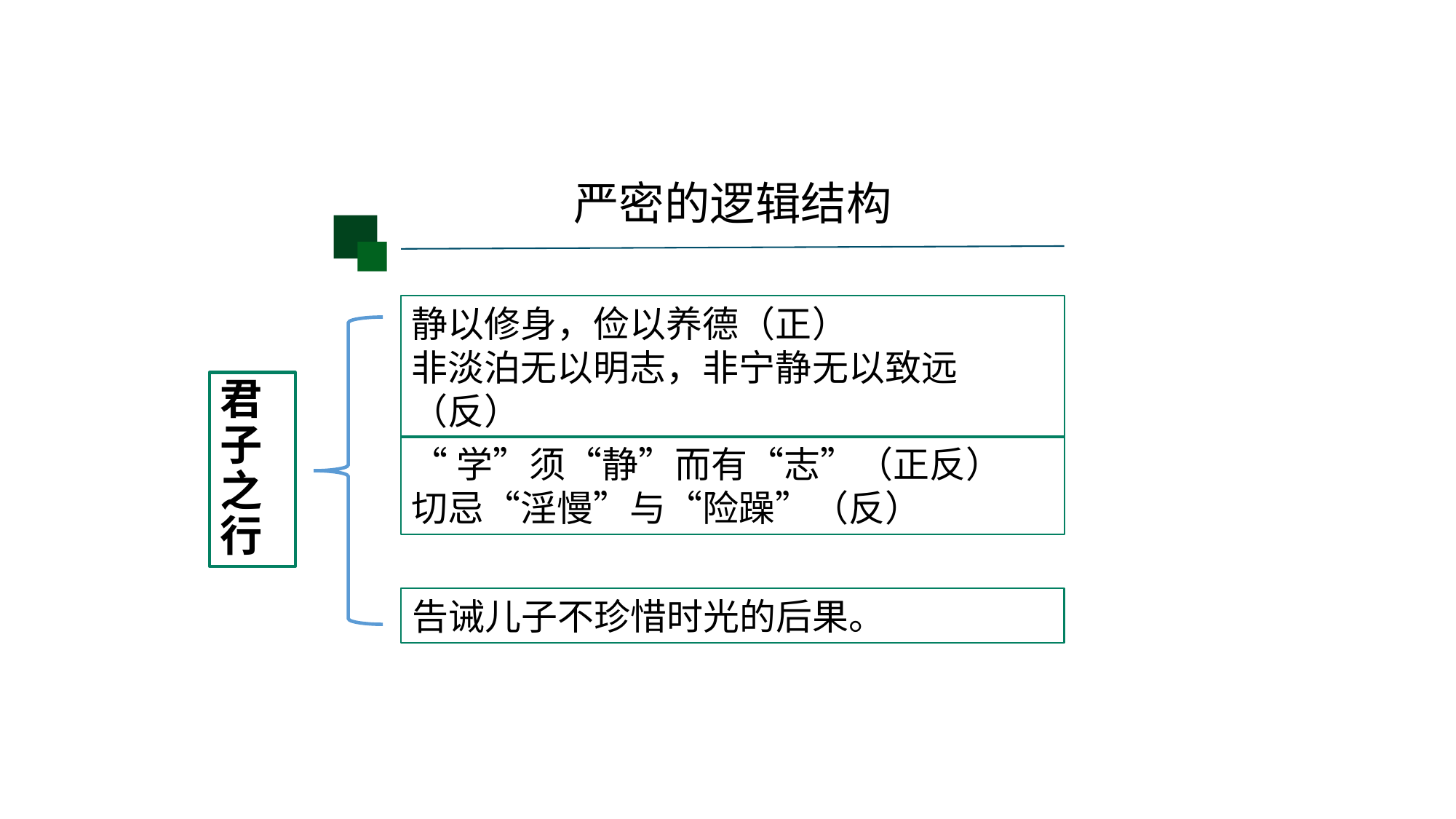

严密的逻辑结构

静以修身，俭以养德（正）
非淡泊无以明志，非宁静无以致远（反）

君子之行
“学”须“静”而有“志”（正反）
切忌“淫慢”与“险躁”（反）
告诫儿子不珍惜时光的后果。